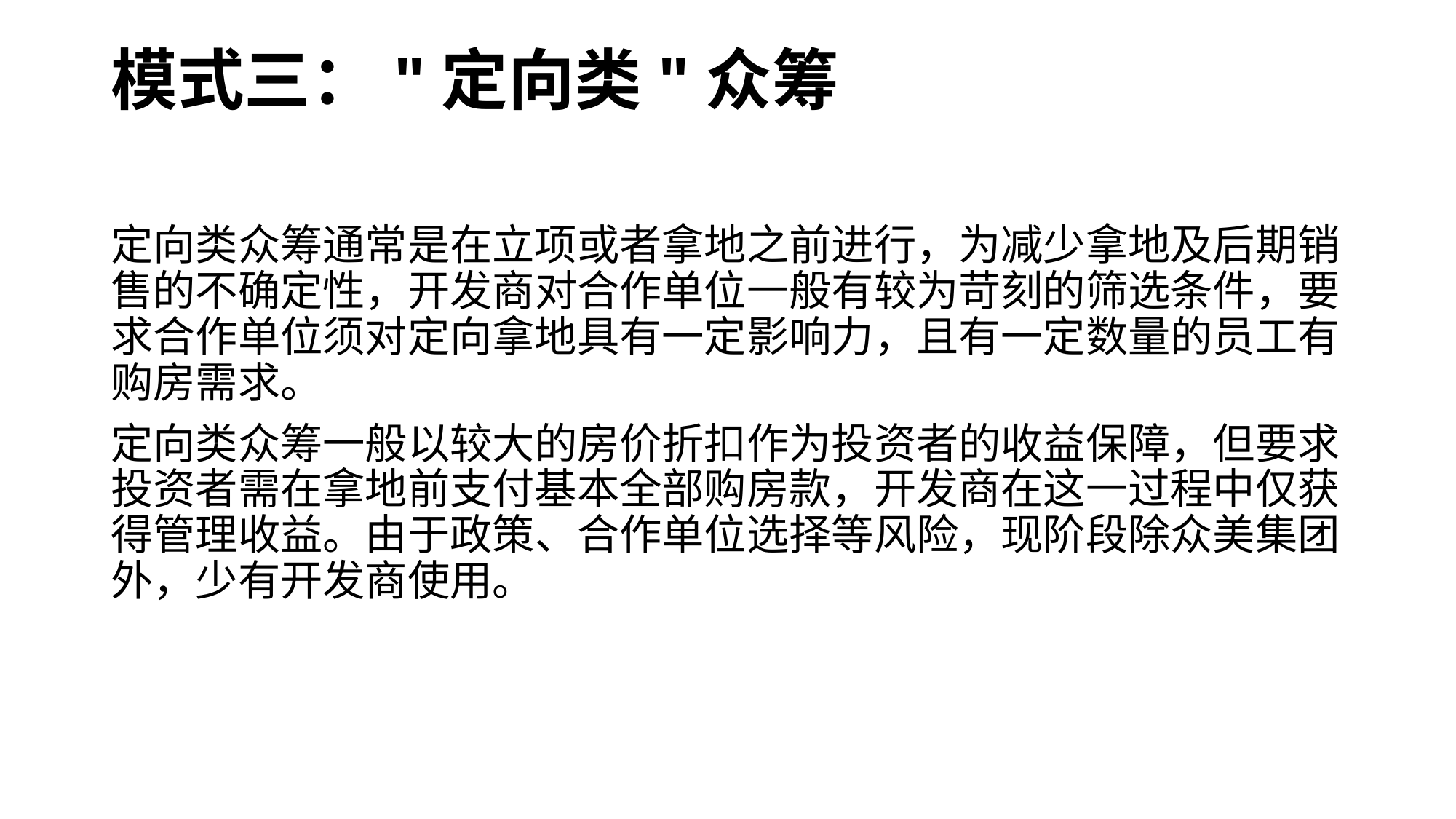

# 模式三："定向类"众筹
定向类众筹通常是在立项或者拿地之前进行，为减少拿地及后期销售的不确定性，开发商对合作单位一般有较为苛刻的筛选条件，要求合作单位须对定向拿地具有一定影响力，且有一定数量的员工有购房需求。
定向类众筹一般以较大的房价折扣作为投资者的收益保障，但要求投资者需在拿地前支付基本全部购房款，开发商在这一过程中仅获得管理收益。由于政策、合作单位选择等风险，现阶段除众美集团外，少有开发商使用。